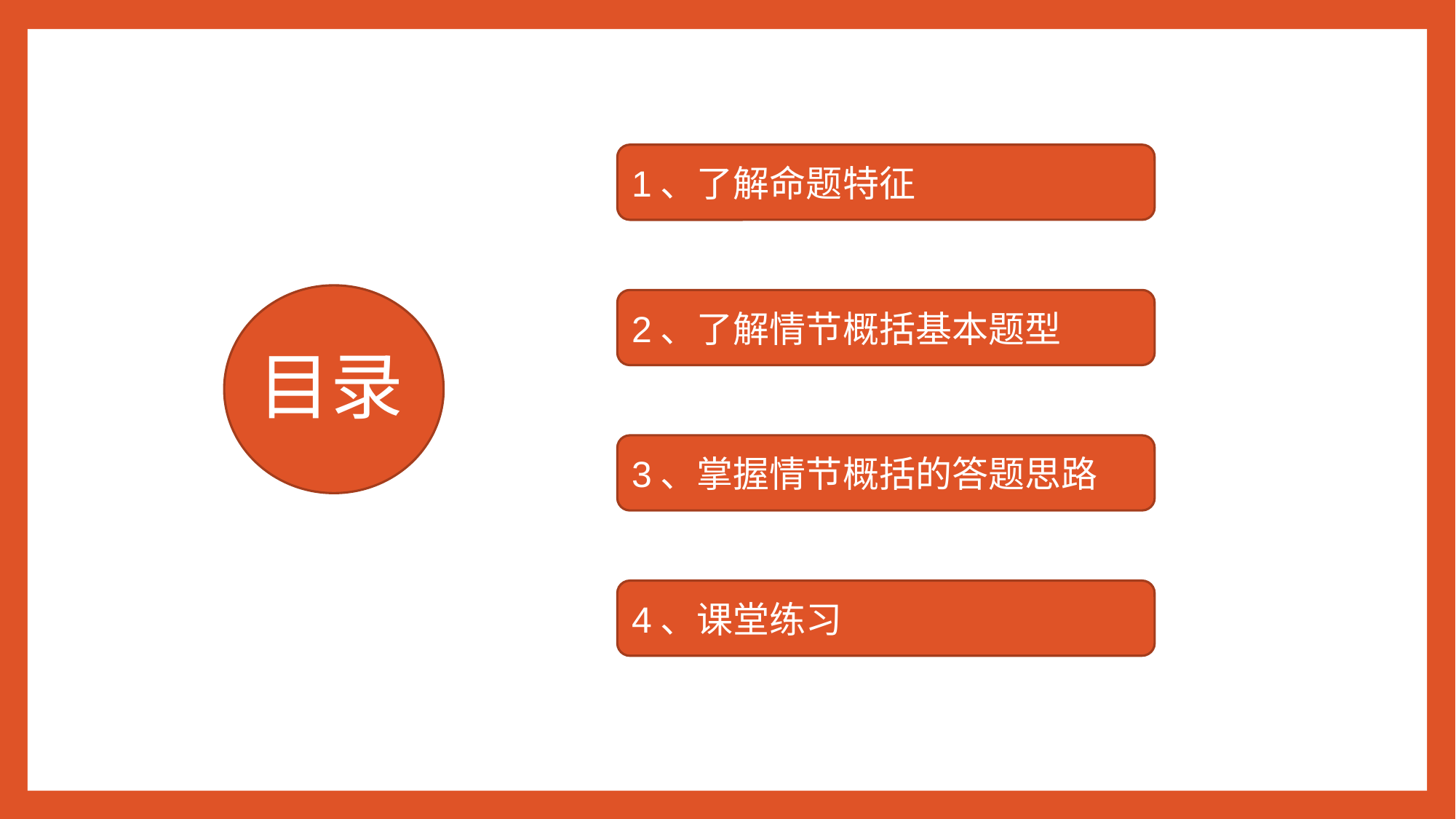

1、了解命题特征

2、了解情节概括基本题型
# 目录
3、掌握情节概括的答题思路
4、课堂练习